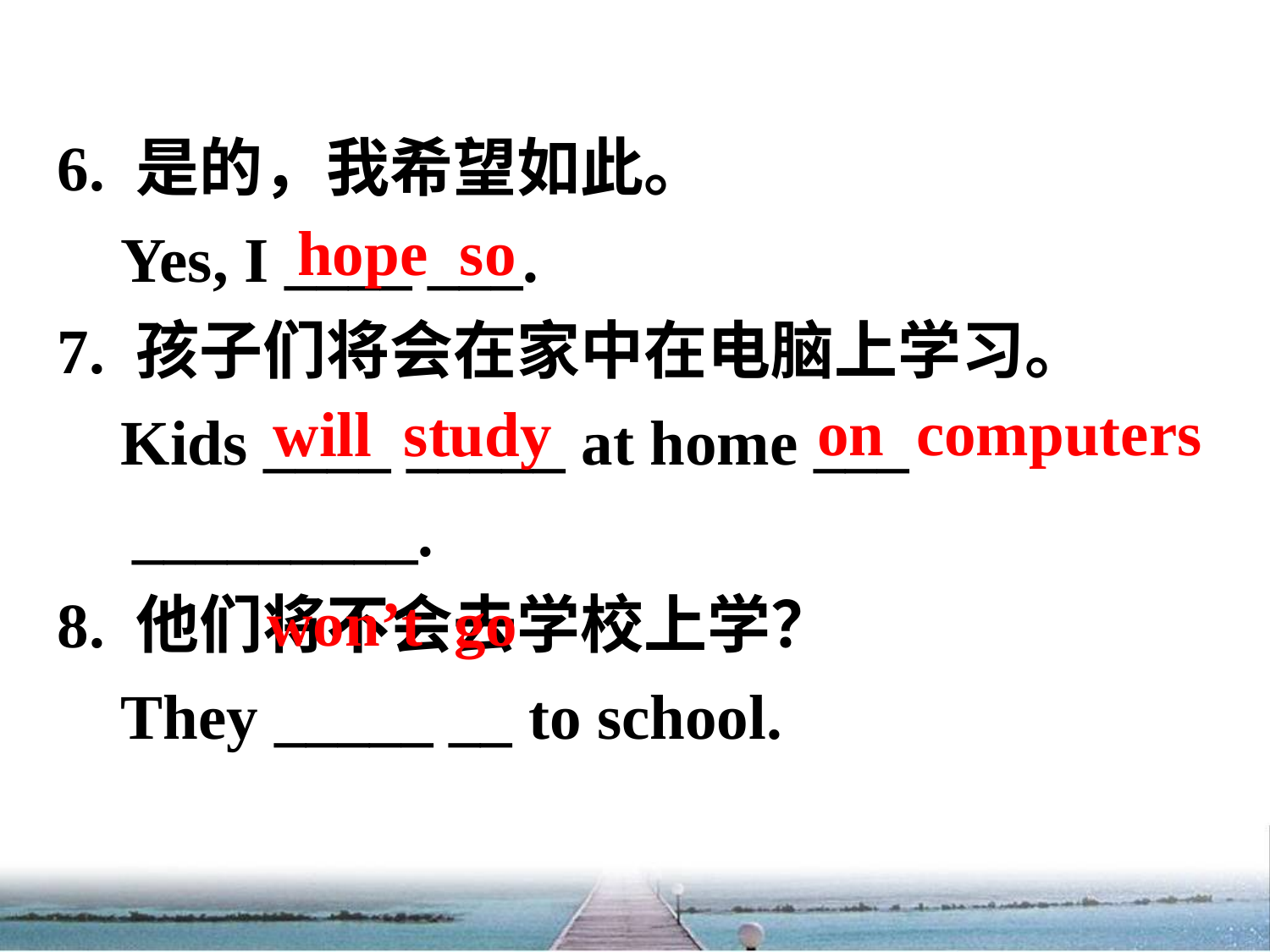

6. 是的，我希望如此。
    Yes, I ____ ___.
7. 孩子们将会在家中在电脑上学习。
    Kids ____ _____ at home ___ _________.
8. 他们将不会去学校上学？
    They _____ __ to school.
hope  so
on  computers
 will  study
won’t  go